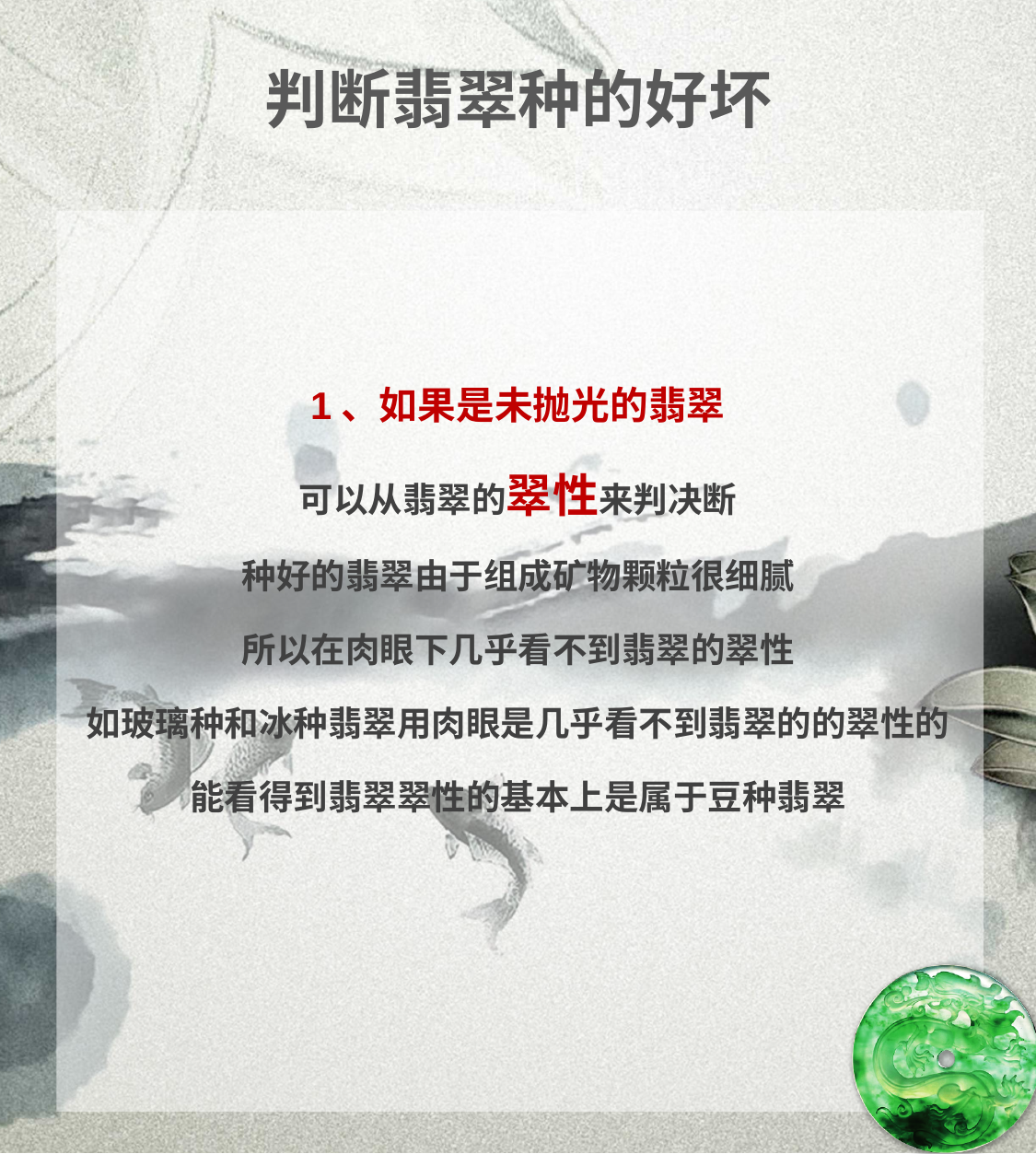

# 判断翡翠种的好坏
1、如果是未抛光的翡翠
可以从翡翠的翠性来判决断
种好的翡翠由于组成矿物颗粒很细腻
所以在肉眼下几乎看不到翡翠的翠性
如玻璃种和冰种翡翠用肉眼是几乎看不到翡翠的的翠性的
能看得到翡翠翠性的基本上是属于豆种翡翠